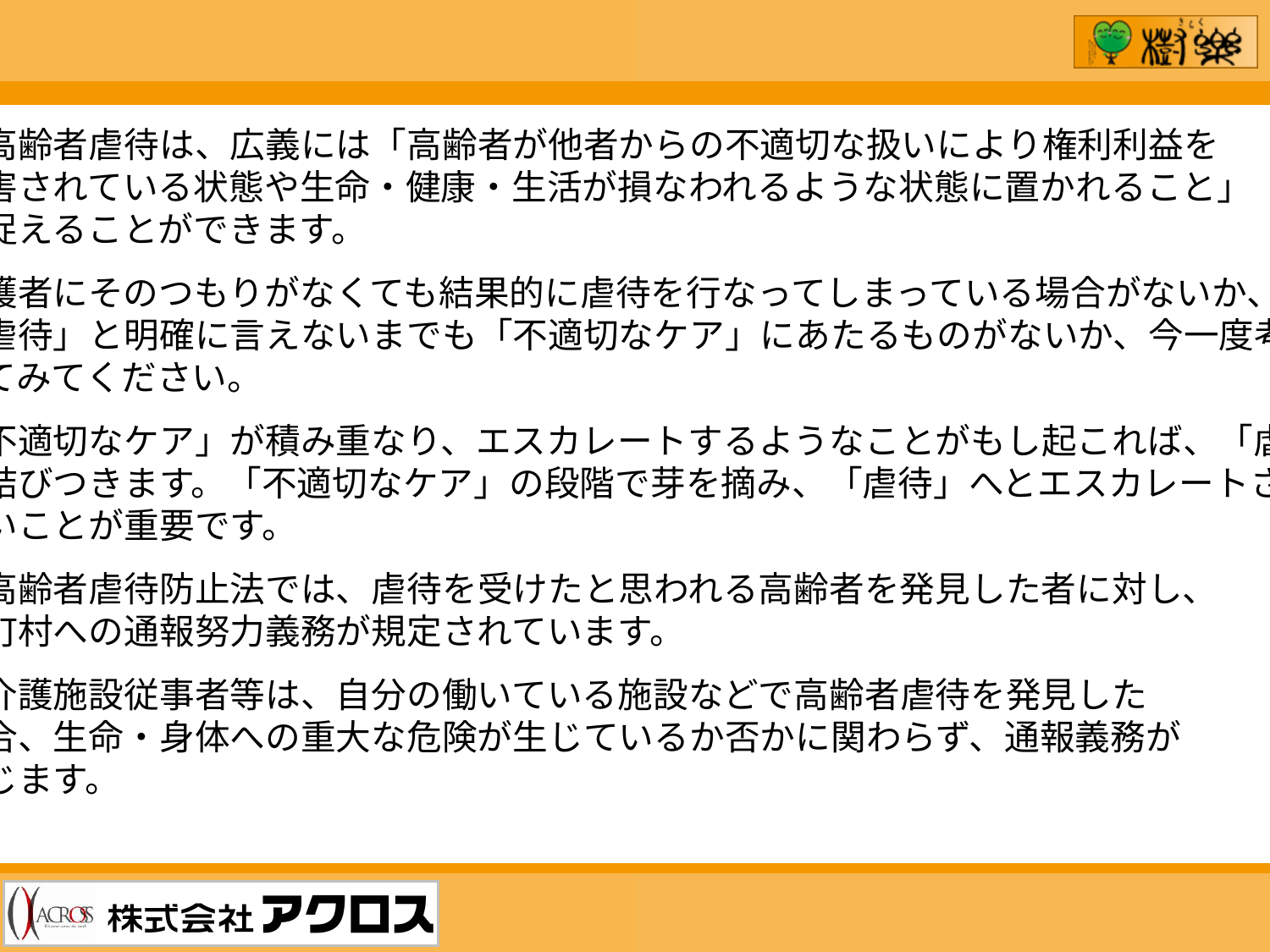

・高齢者虐待は、広義には「高齢者が他者からの不適切な扱いにより権利利益を
侵害されている状態や生命・健康・生活が損なわれるような状態に置かれること」
と捉えることができます。

介護者にそのつもりがなくても結果的に虐待を行なってしまっている場合がないか、
「虐待」と明確に言えないまでも「不適切なケア」にあたるものがないか、今一度考
えてみてください。

「不適切なケア」が積み重なり、エスカレートするようなことがもし起これば、「虐待」
に結びつきます。「不適切なケア」の段階で芽を摘み、「虐待」へとエスカレートさせ
ないことが重要です。

・高齢者虐待防止法では、虐待を受けたと思われる高齢者を発見した者に対し、
市町村への通報努力義務が規定されています。

養介護施設従事者等は、自分の働いている施設などで高齢者虐待を発見した
場合、生命・身体への重大な危険が生じているか否かに関わらず、通報義務が
生じます。